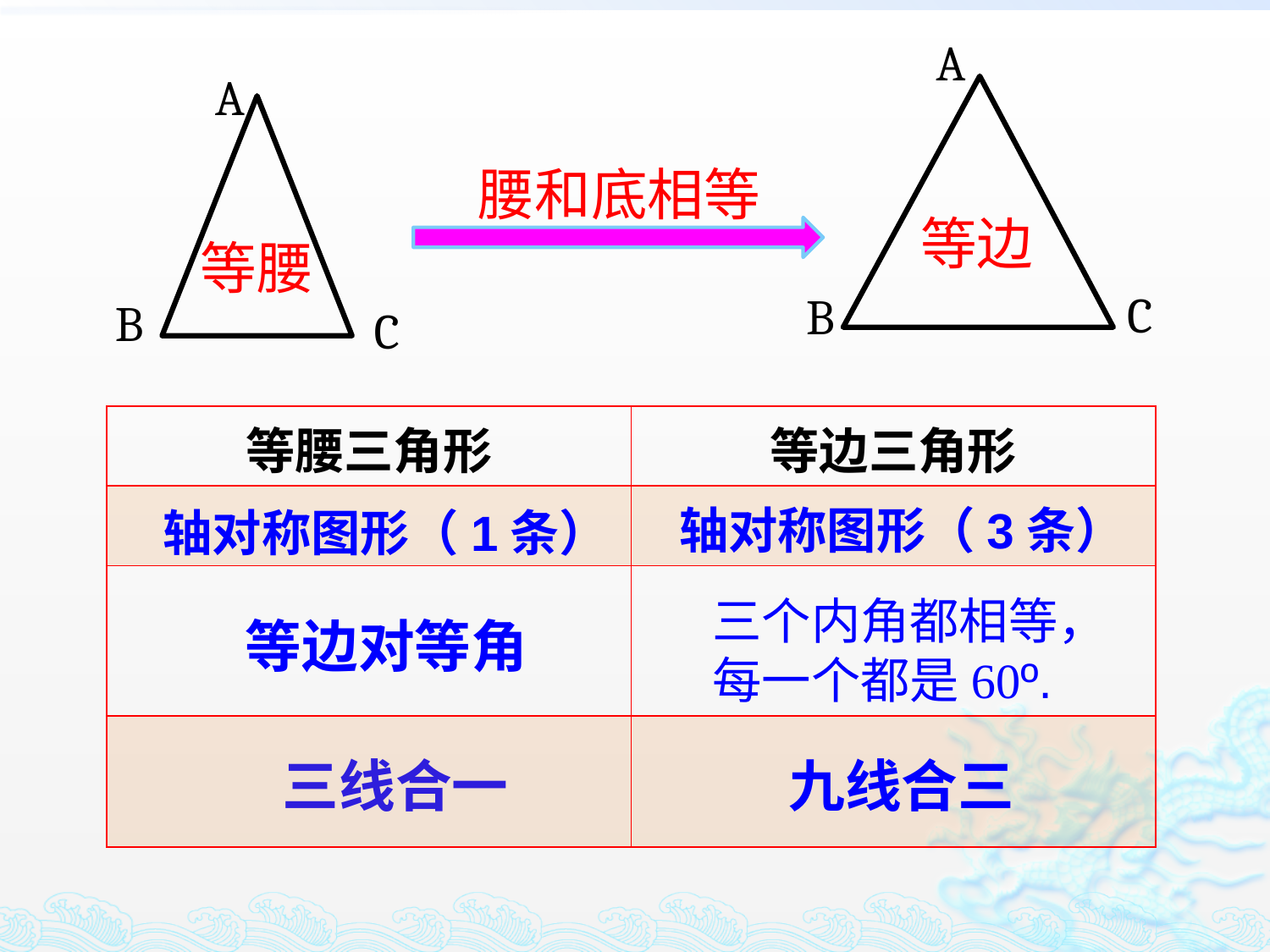

A

C
B
A

B
C
腰和底相等
等边

等腰
| 等腰三角形 | 等边三角形 |
| --- | --- |
|  |  |
|  |  |
|  |  |
轴对称图形（3条）
轴对称图形（1条）
三个内角都相等，
每一个都是60º.
等边对等角
三线合一
九线合三